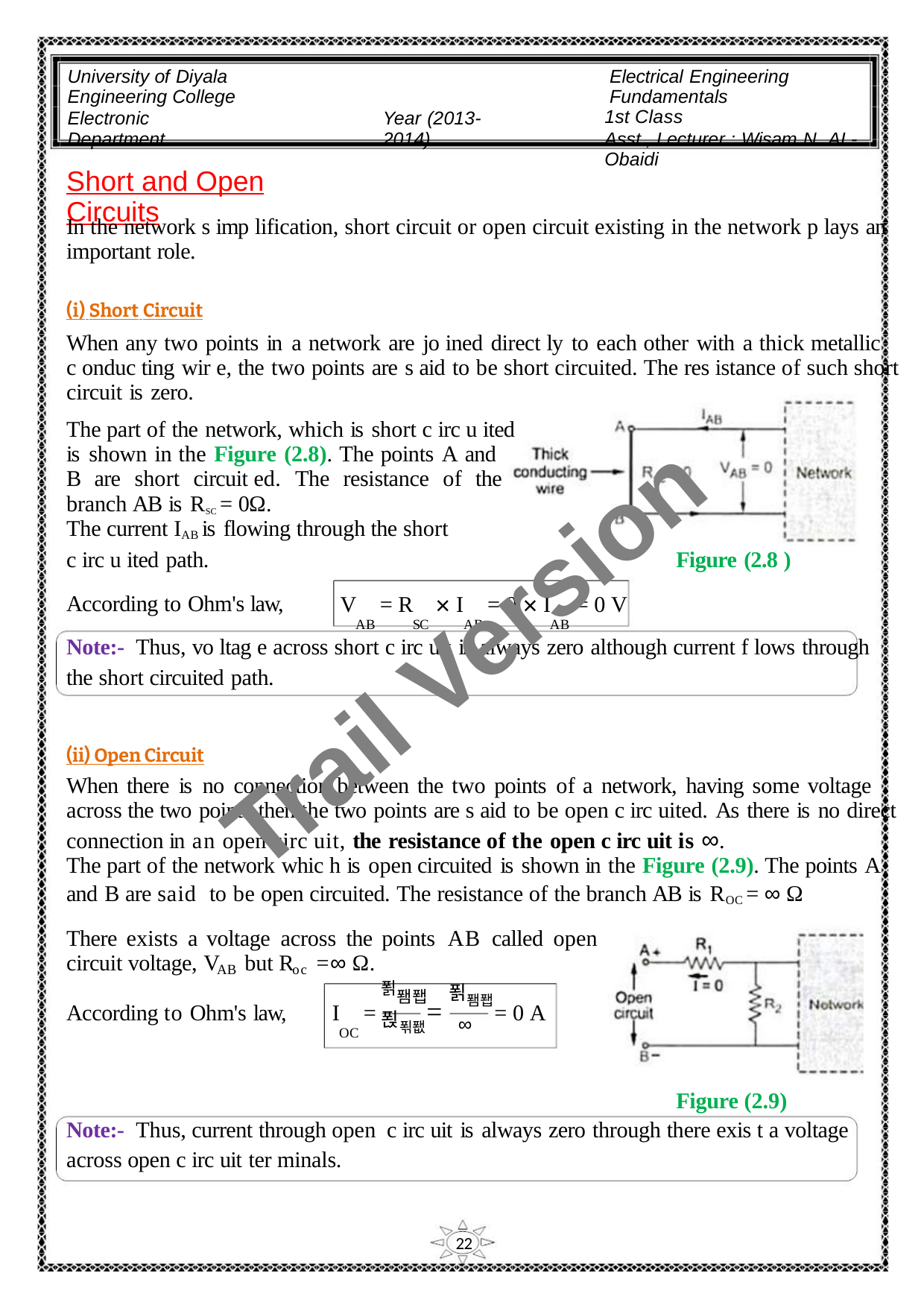

University of Diyala
Engineering College
Electronic Department
Electrical Engineering Fundamentals
1st Class
Asst., Lecturer : Wisam N. AL-Obaidi
Year (2013-2014)
Short and Open Circuits
In the network s imp lification, short circuit or open circuit existing in the network p lays an
important role.
(i) Short Circuit
When any two points in a network are jo ined direct ly to each other with a thick metallic
c onduc ting wir e, the two points are s aid to be short circuited. The res istance of such short
circuit is zero.
The part of the network, which is short c irc u ited
is shown in the Figure (2.8). The points A and
B are short circuit ed. The resistance of the
branch AB is RSC = 0Ω.
The current IAB is flowing through the short
c irc u ited path.
Figure (2.8 )
Trail Version
Trail Version
Trail Version
Trail Version
Trail Version
Trail Version
Trail Version
Trail Version
Trail Version
Trail Version
Trail Version
Trail Version
Trail Version
V = R × I = 0 × I = 0 V
AB SC AB AB
According to Ohm's law,
Note:- Thus, vo ltag e across short c irc uit is always zero although current f lows through
the short circuited path.
(ii) Open Circuit
When there is no connection between the two points of a network, having some voltage
across the two points then the two points are s aid to be open c irc uited. As there is no direct
connection in an open circ uit, the resistance of the open c irc uit is ∞.
The part of the network whic h is open circuited is shown in the Figure (2.9). The points A
and B are said to be open circuited. The resistance of the branch AB is ROC = ∞ Ω
There exists a voltage across the points AB called open
circuit voltage, V but R =∞ Ω.
AB
oc
푉퐴퐵
푅푂퐶
푉퐴퐵
∞
=
According to Ohm's law,
I =
OC
= 0 A
Figure (2.9)
Note:- Thus, current through open c irc uit is always zero through there exis t a voltage
across open c irc uit ter minals.
22